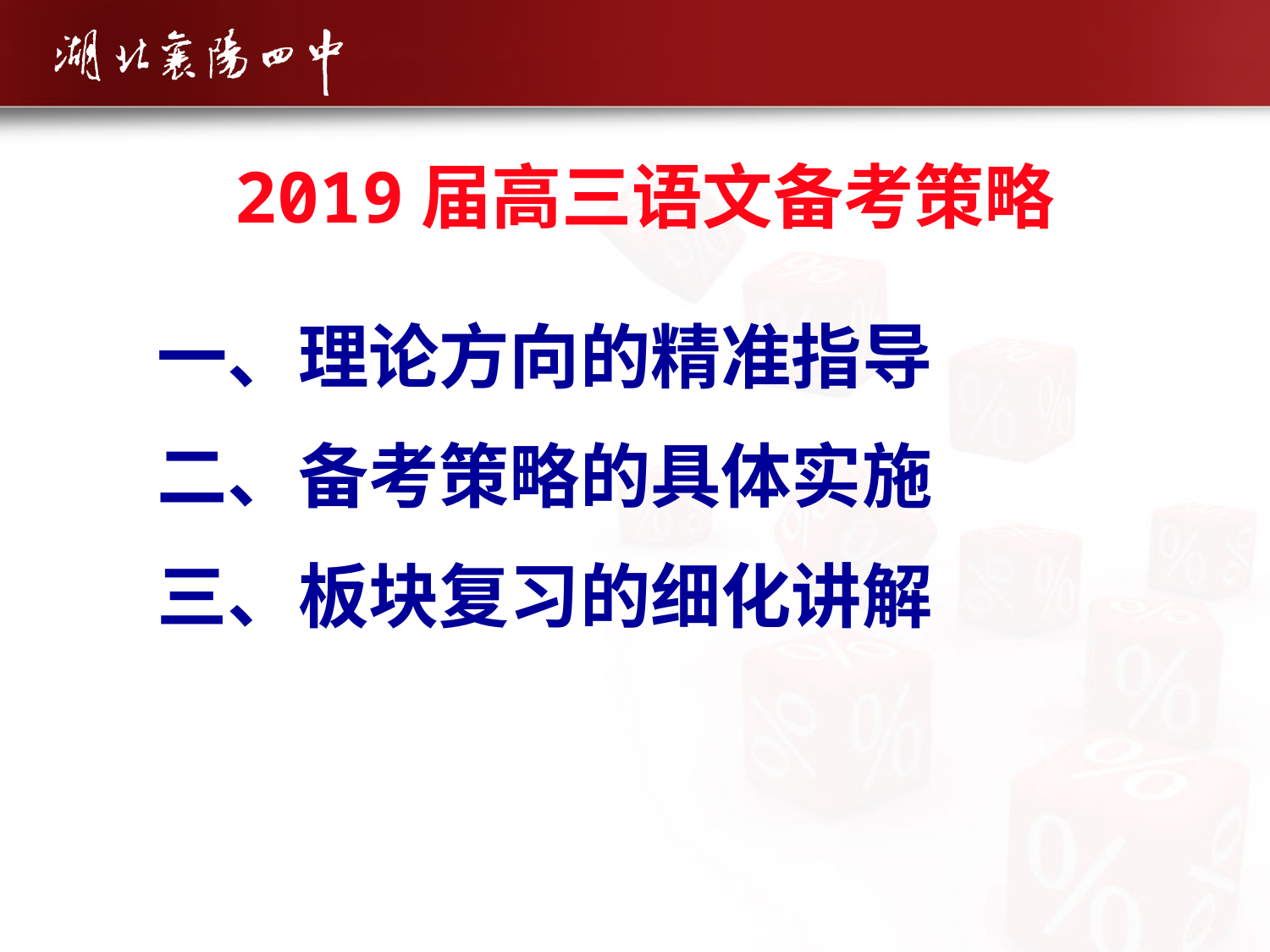

2019届高三语文备考策略
一、理论方向的精准指导
二、备考策略的具体实施
三、板块复习的细化讲解